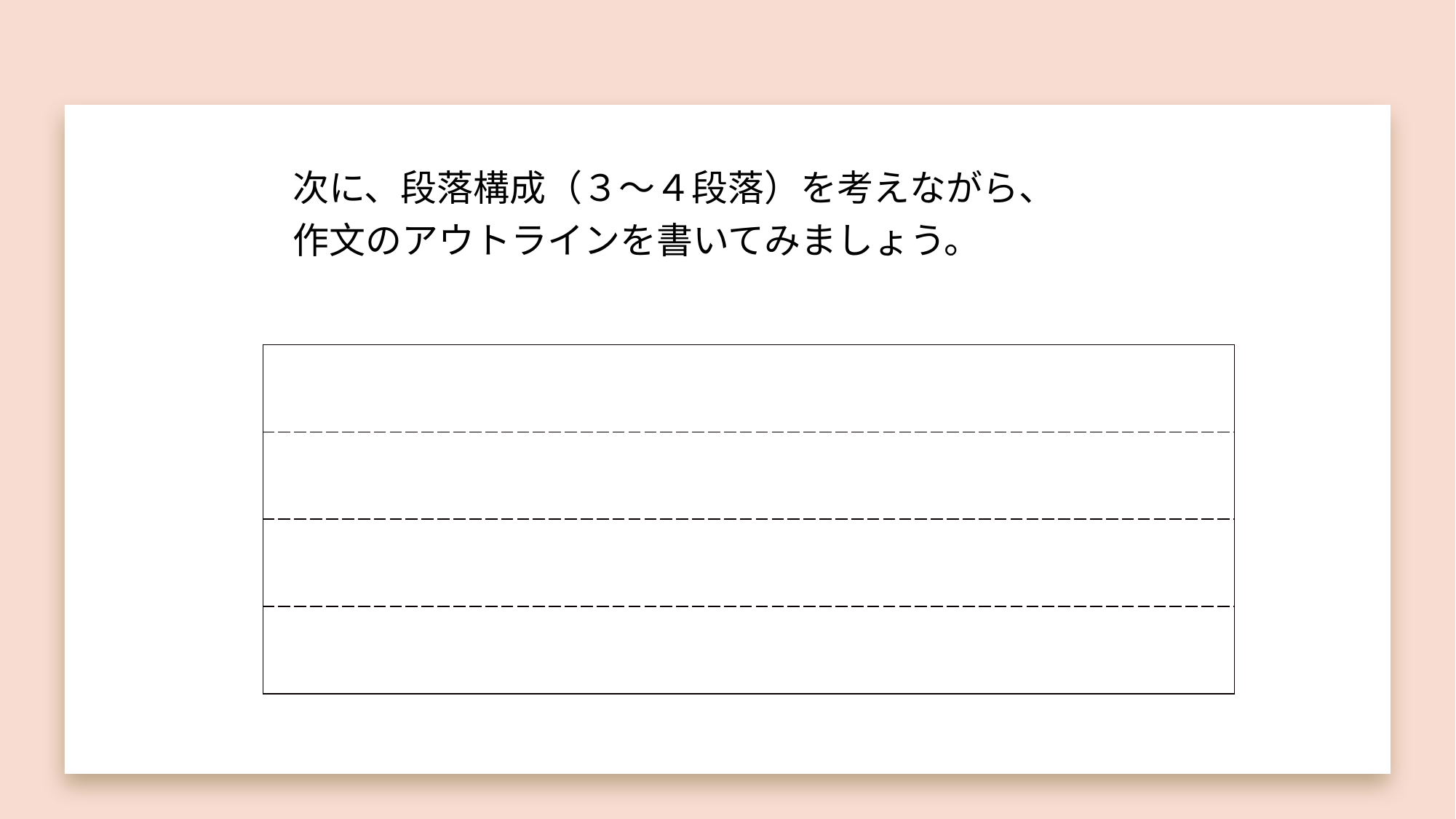

次に、段落構成（３～４段落）を考えながら、
作文のアウトラインを書いてみましょう。

|  |
| --- |
|  |
|  |
|  |